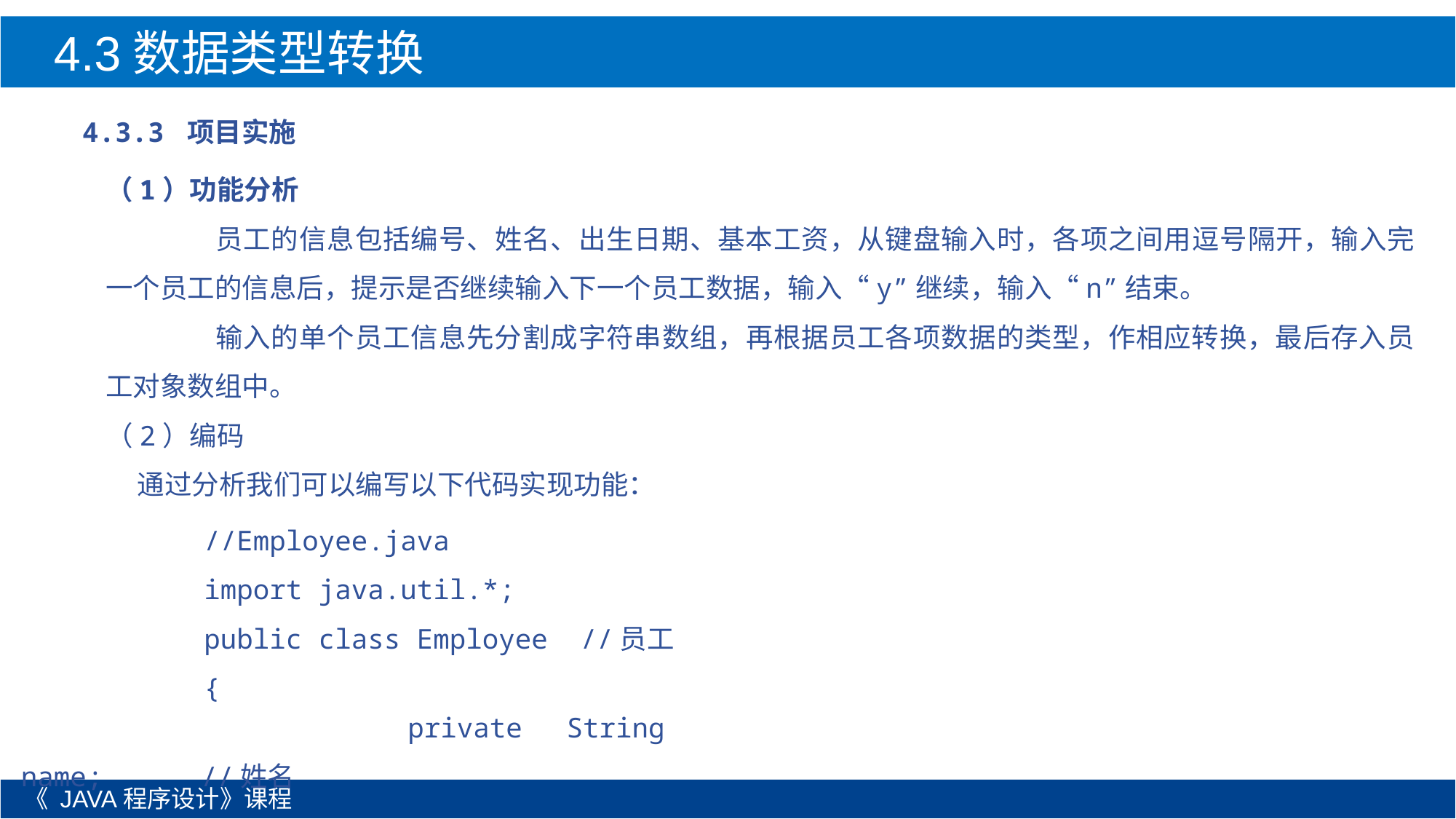

4.3数据类型转换
4.3.3 项目实施
（1）功能分析
	员工的信息包括编号、姓名、出生日期、基本工资，从键盘输入时，各项之间用逗号隔开，输入完一个员工的信息后，提示是否继续输入下一个员工数据，输入“y”继续，输入“n”结束。
	输入的单个员工信息先分割成字符串数组，再根据员工各项数据的类型，作相应转换，最后存入员工对象数组中。
（2）编码
通过分析我们可以编写以下代码实现功能：
//Employee.java
import java.util.*;
public class Employee  //员工
{
        private String name;      //姓名
《 JAVA程序设计》课程